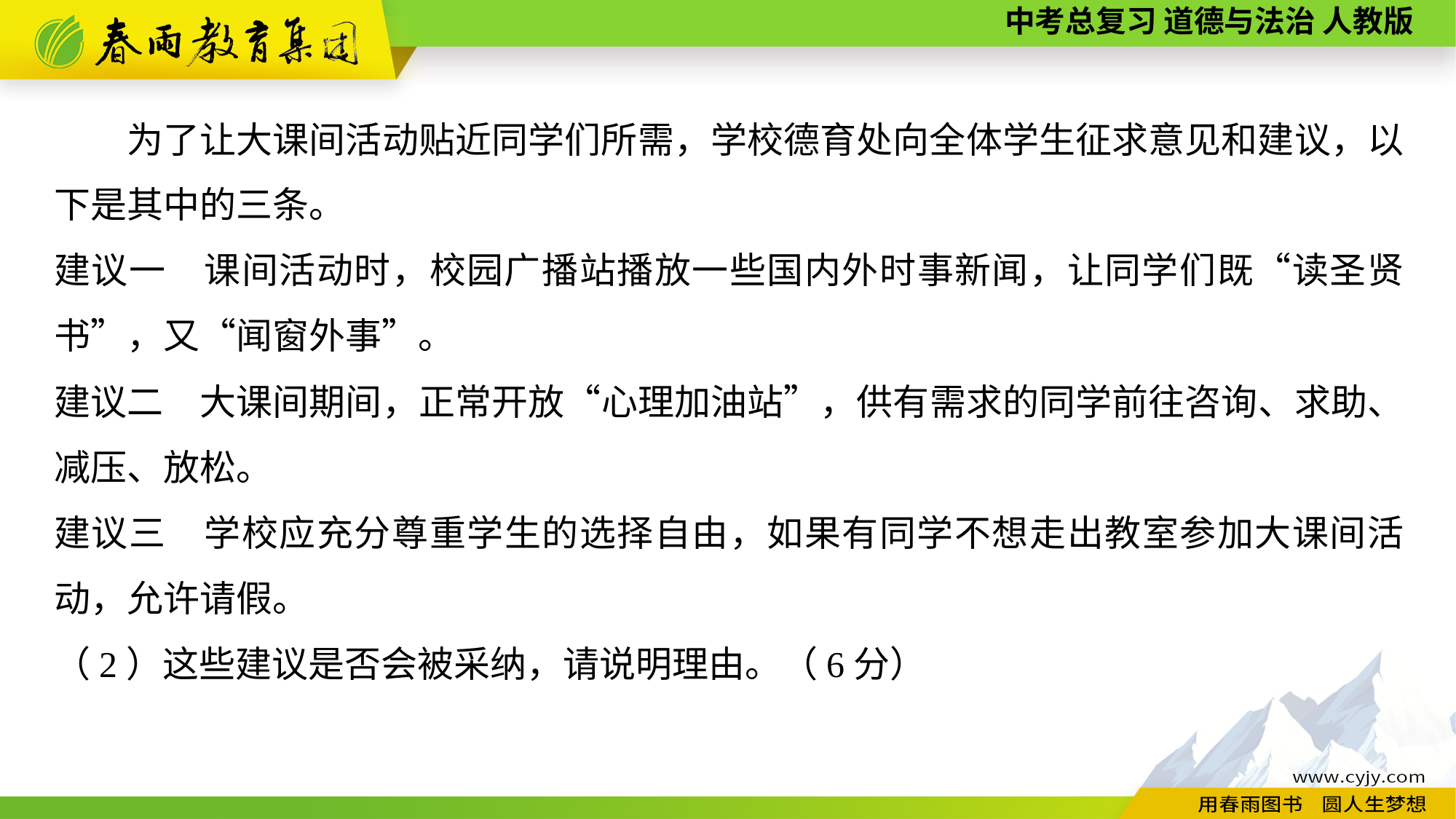

为了让大课间活动贴近同学们所需，学校德育处向全体学生征求意见和建议，以下是其中的三条。
建议一　课间活动时，校园广播站播放一些国内外时事新闻，让同学们既“读圣贤书”，又“闻窗外事”。
建议二　大课间期间，正常开放“心理加油站”，供有需求的同学前往咨询、求助、减压、放松。
建议三　学校应充分尊重学生的选择自由，如果有同学不想走出教室参加大课间活动，允许请假。
（2）这些建议是否会被采纳，请说明理由。（6分）